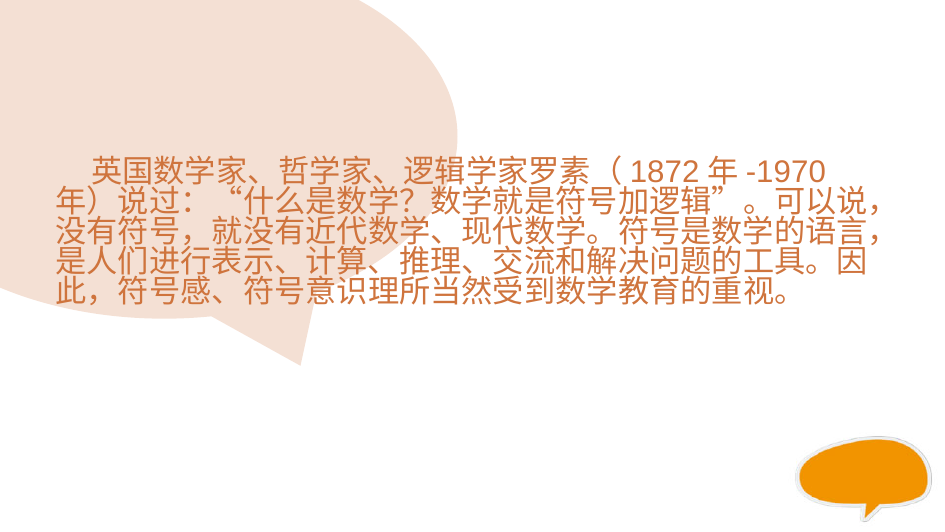

#

    英国数学家、哲学家、逻辑学家罗素（1872年-1970年）说过：“什么是数学？数学就是符号加逻辑”。可以说，没有符号，就没有近代数学、现代数学。符号是数学的语言，是人们进行表示、计算、推理、交流和解决问题的工具。因此，符号感、符号意识理所当然受到数学教育的重视。